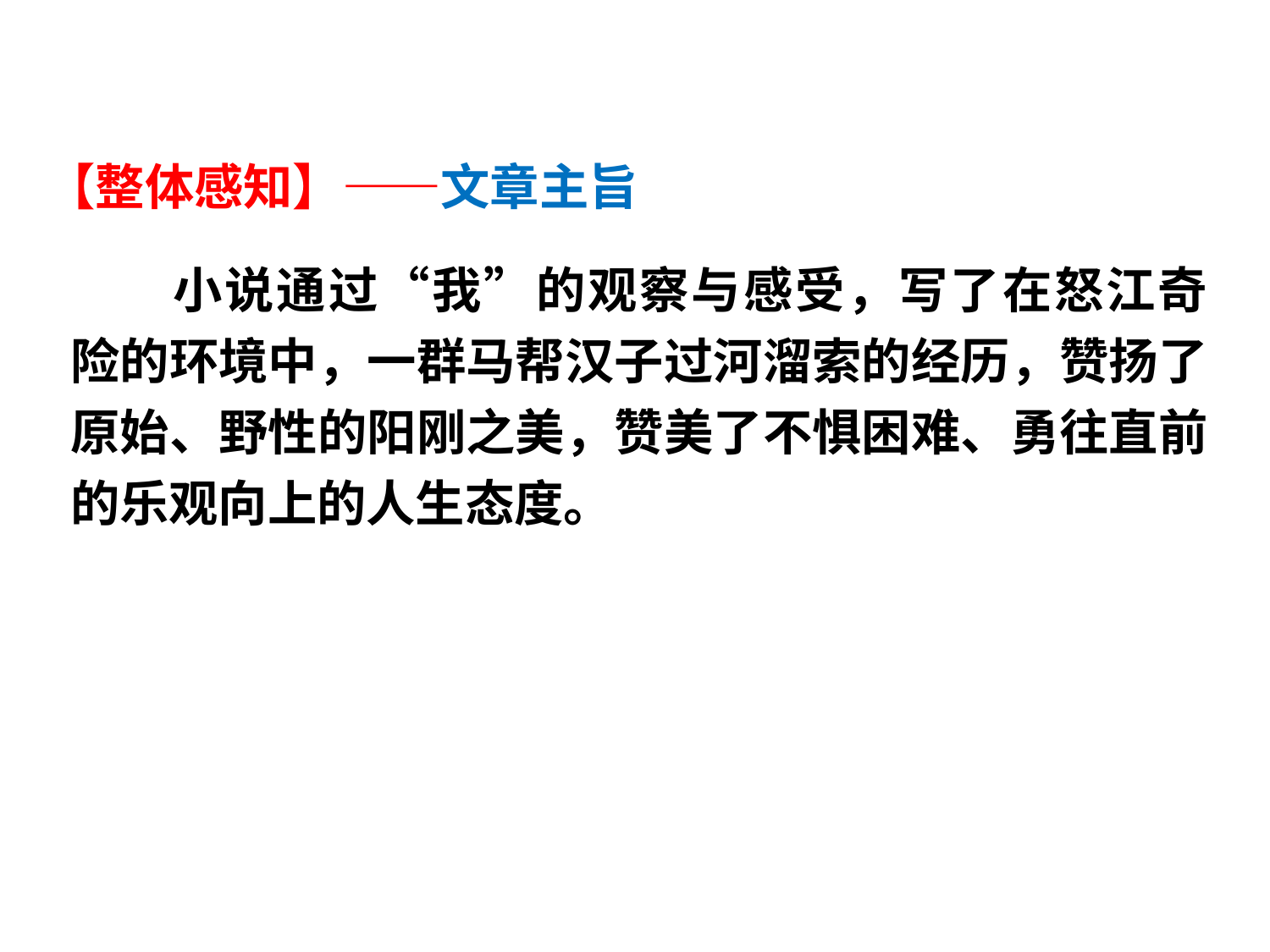

【整体感知】——文章主旨
小说通过“我”的观察与感受，写了在怒江奇险的环境中，一群马帮汉子过河溜索的经历，赞扬了原始、野性的阳刚之美，赞美了不惧困难、勇往直前的乐观向上的人生态度。